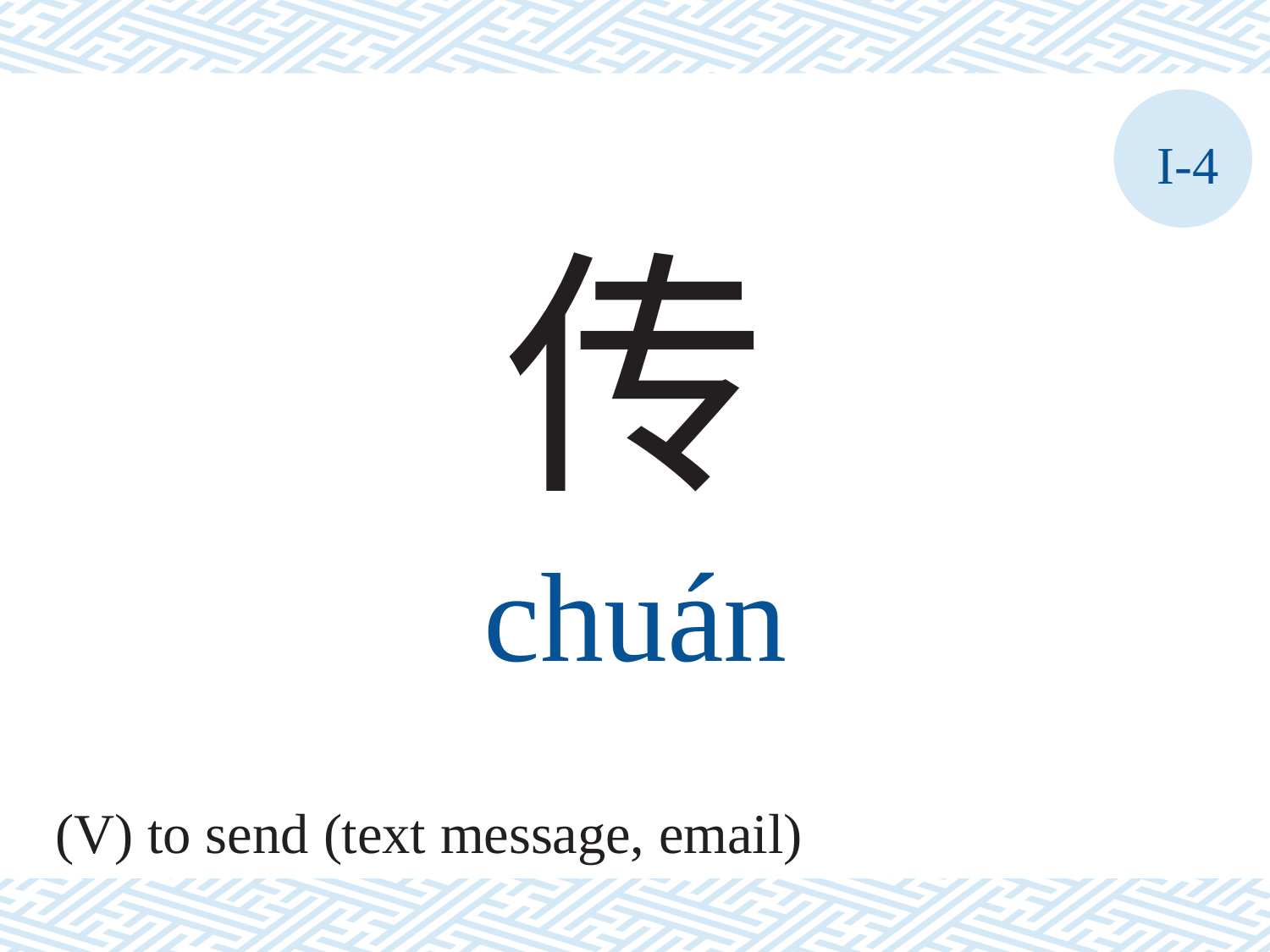

I-4
传
chuán
(V) to send (text message, email)